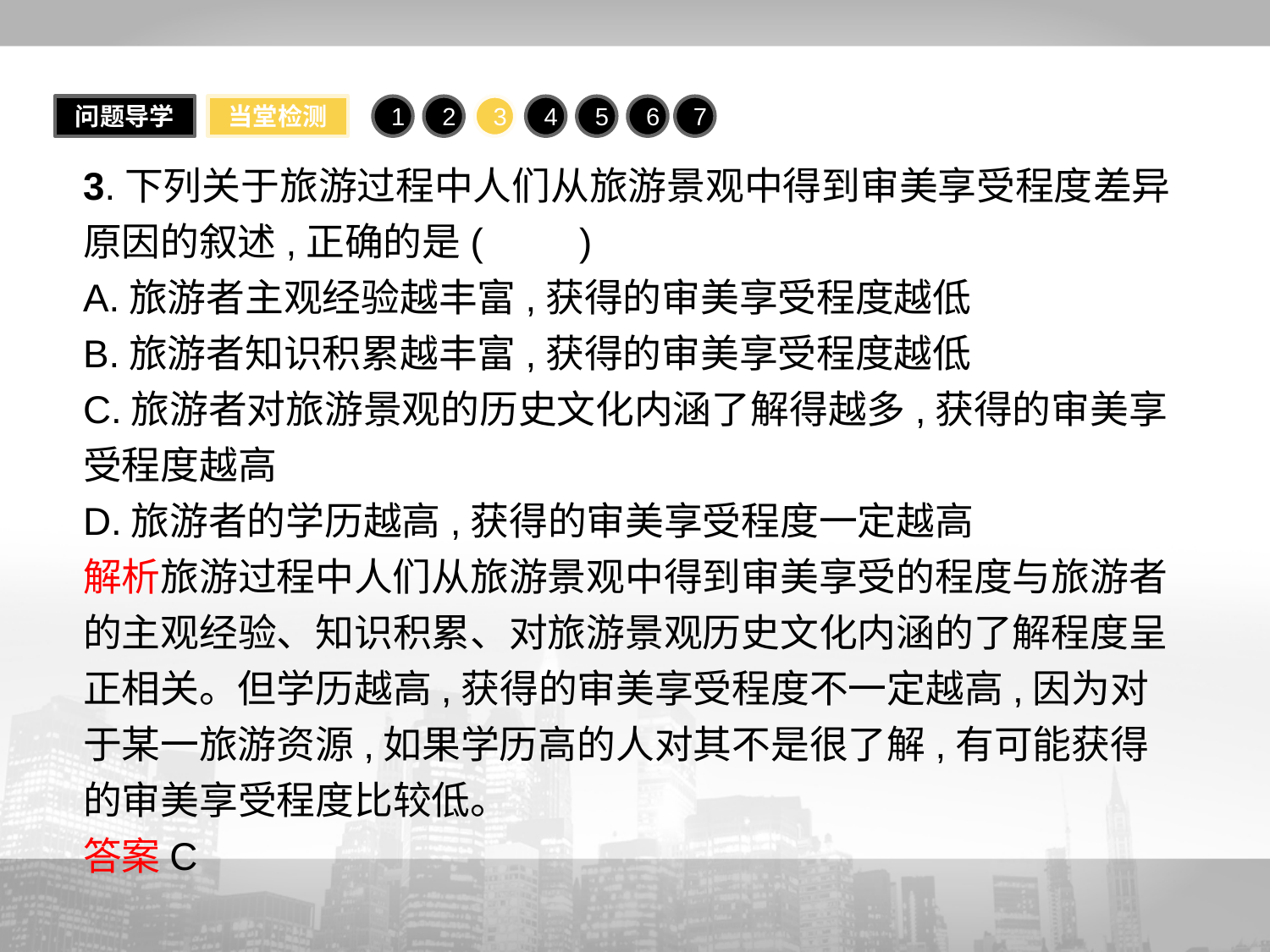

问题导学
当堂检测
1
2
3
4
5
6
7
3.下列关于旅游过程中人们从旅游景观中得到审美享受程度差异原因的叙述,正确的是(　　)
A.旅游者主观经验越丰富,获得的审美享受程度越低
B.旅游者知识积累越丰富,获得的审美享受程度越低
C.旅游者对旅游景观的历史文化内涵了解得越多,获得的审美享受程度越高
D.旅游者的学历越高,获得的审美享受程度一定越高
解析旅游过程中人们从旅游景观中得到审美享受的程度与旅游者的主观经验、知识积累、对旅游景观历史文化内涵的了解程度呈正相关。但学历越高,获得的审美享受程度不一定越高,因为对于某一旅游资源,如果学历高的人对其不是很了解,有可能获得的审美享受程度比较低。
答案C